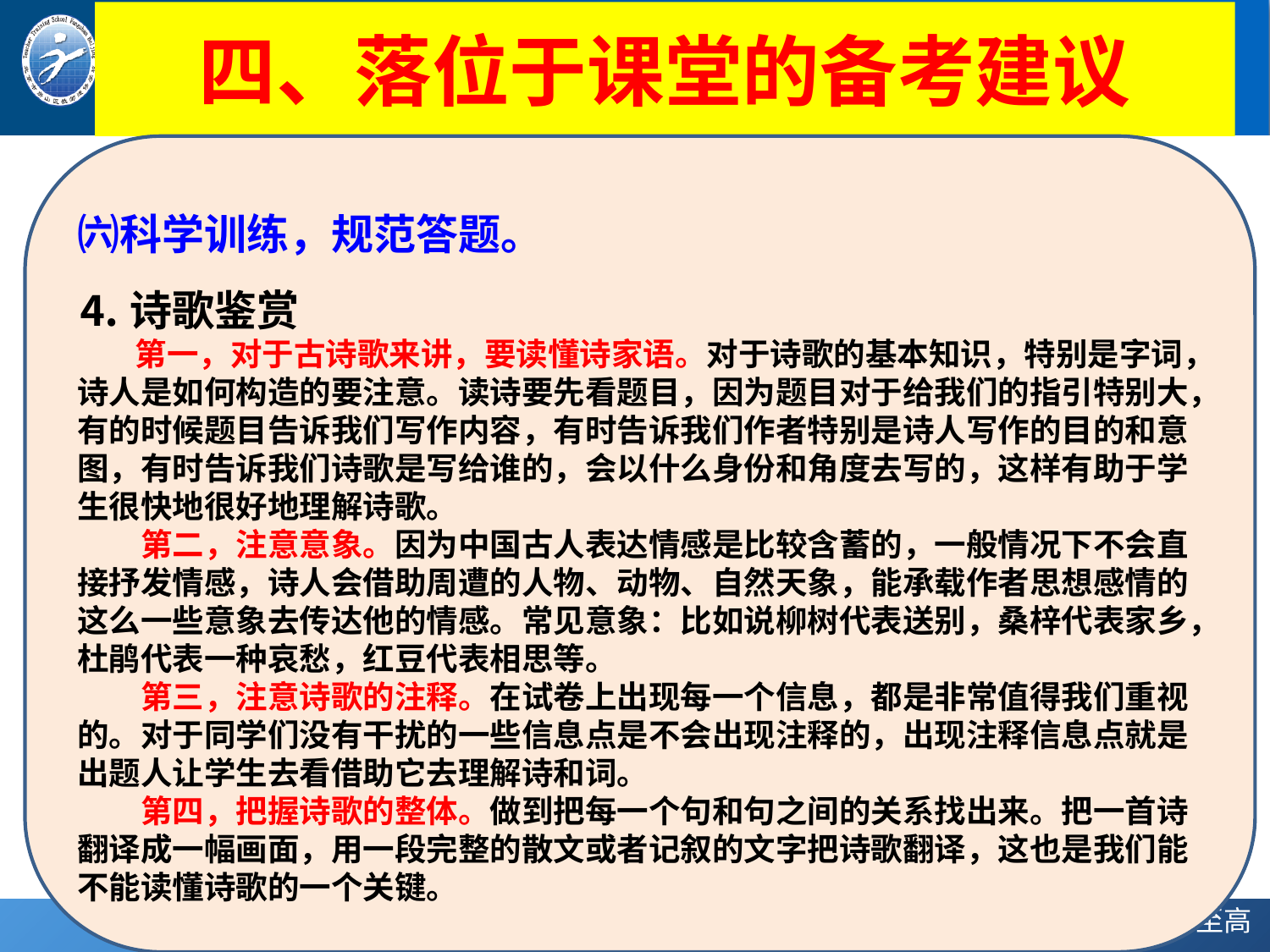

# 四、落位于课堂的备考建议
㈥科学训练，规范答题。
⒋诗歌鉴赏
       第一，对于古诗歌来讲，要读懂诗家语。对于诗歌的基本知识，特别是字词，诗人是如何构造的要注意。读诗要先看题目，因为题目对于给我们的指引特别大，有的时候题目告诉我们写作内容，有时告诉我们作者特别是诗人写作的目的和意图，有时告诉我们诗歌是写给谁的，会以什么身份和角度去写的，这样有助于学生很快地很好地理解诗歌。
　　第二，注意意象。因为中国古人表达情感是比较含蓄的，一般情况下不会直接抒发情感，诗人会借助周遭的人物、动物、自然天象，能承载作者思想感情的这么一些意象去传达他的情感。常见意象：比如说柳树代表送别，桑梓代表家乡，杜鹃代表一种哀愁，红豆代表相思等。
　　第三，注意诗歌的注释。在试卷上出现每一个信息，都是非常值得我们重视的。对于同学们没有干扰的一些信息点是不会出现注释的，出现注释信息点就是出题人让学生去看借助它去理解诗和词。
　　第四，把握诗歌的整体。做到把每一个句和句之间的关系找出来。把一首诗翻译成一幅画面，用一段完整的散文或者记叙的文字把诗歌翻译，这也是我们能不能读懂诗歌的一个关键。